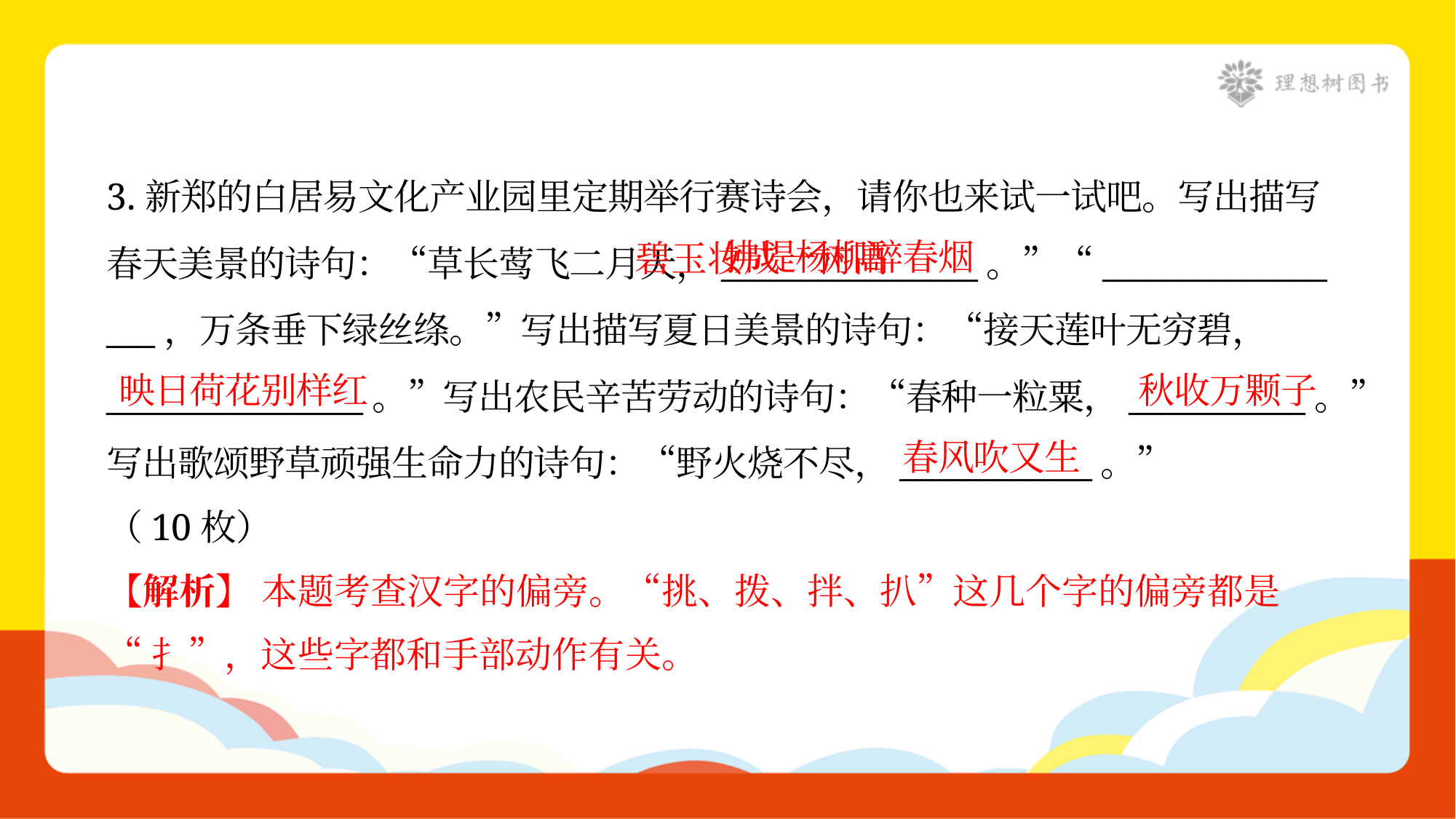

3.新郑的白居易文化产业园里定期举行赛诗会，请你也来试一试吧。写出描写
春天美景的诗句：“草长莺飞二月天，________________。”“______________
___，万条垂下绿丝绦。”写出描写夏日美景的诗句：“接天莲叶无穷碧，
________________。”写出农民辛苦劳动的诗句：“春种一粒粟，___________。”
写出歌颂野草顽强生命力的诗句：“野火烧不尽，____________。”
（10枚）
                                                        碧玉妆成一树高
拂堤杨柳醉春烟
映日荷花别样红
秋收万颗子
春风吹又生
【解析】 本题考查汉字的偏旁。“挑、拨、拌、扒”这几个字的偏旁都是
“扌”，这些字都和手部动作有关。